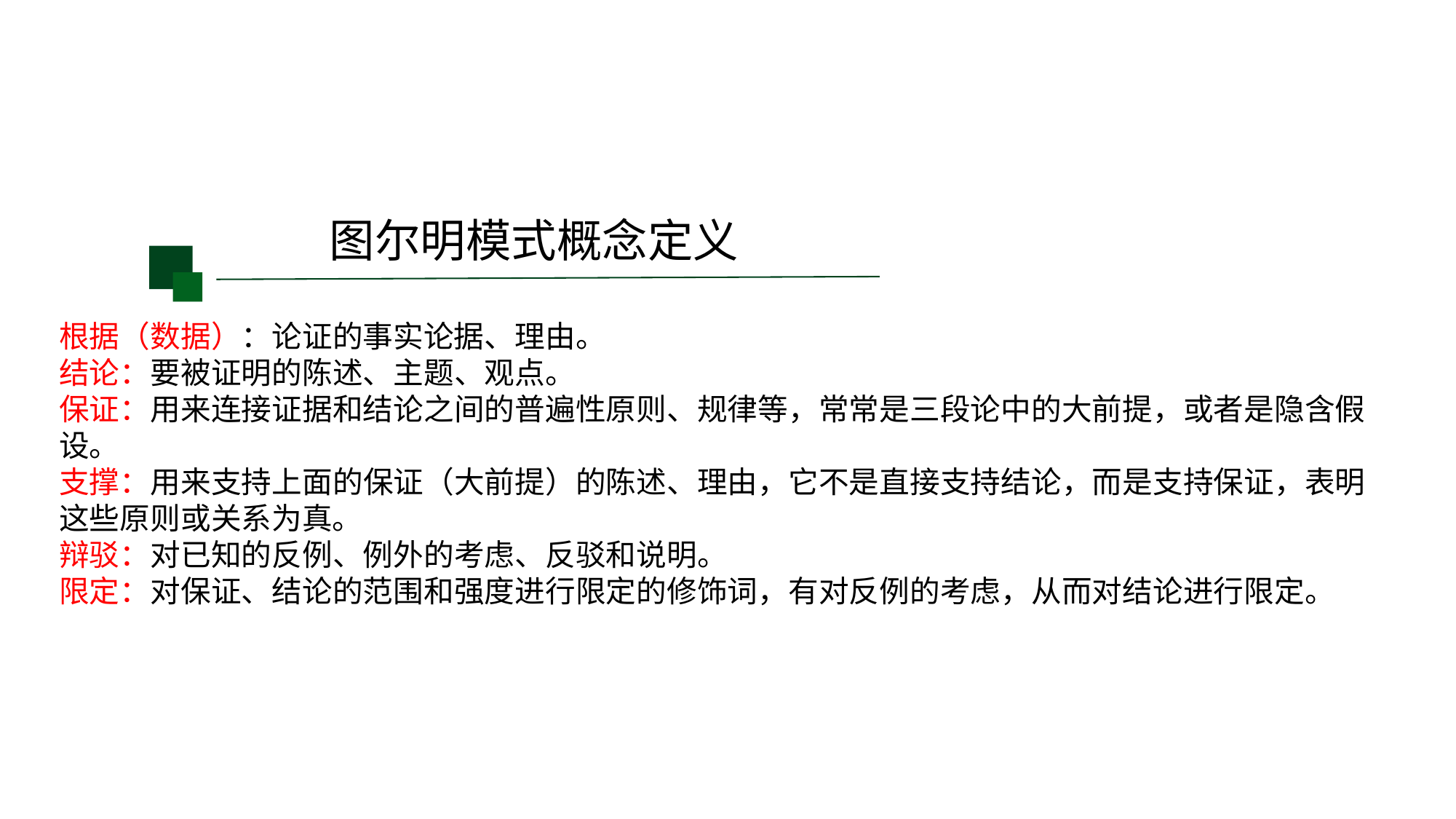

图尔明模式概念定义

根据（数据）：论证的事实论据、理由。
结论：要被证明的陈述、主题、观点。
保证：用来连接证据和结论之间的普遍性原则、规律等，常常是三段论中的大前提，或者是隐含假设。
支撑：用来支持上面的保证（大前提）的陈述、理由，它不是直接支持结论，而是支持保证，表明这些原则或关系为真。
辩驳：对已知的反例、例外的考虑、反驳和说明。
限定：对保证、结论的范围和强度进行限定的修饰词，有对反例的考虑，从而对结论进行限定。